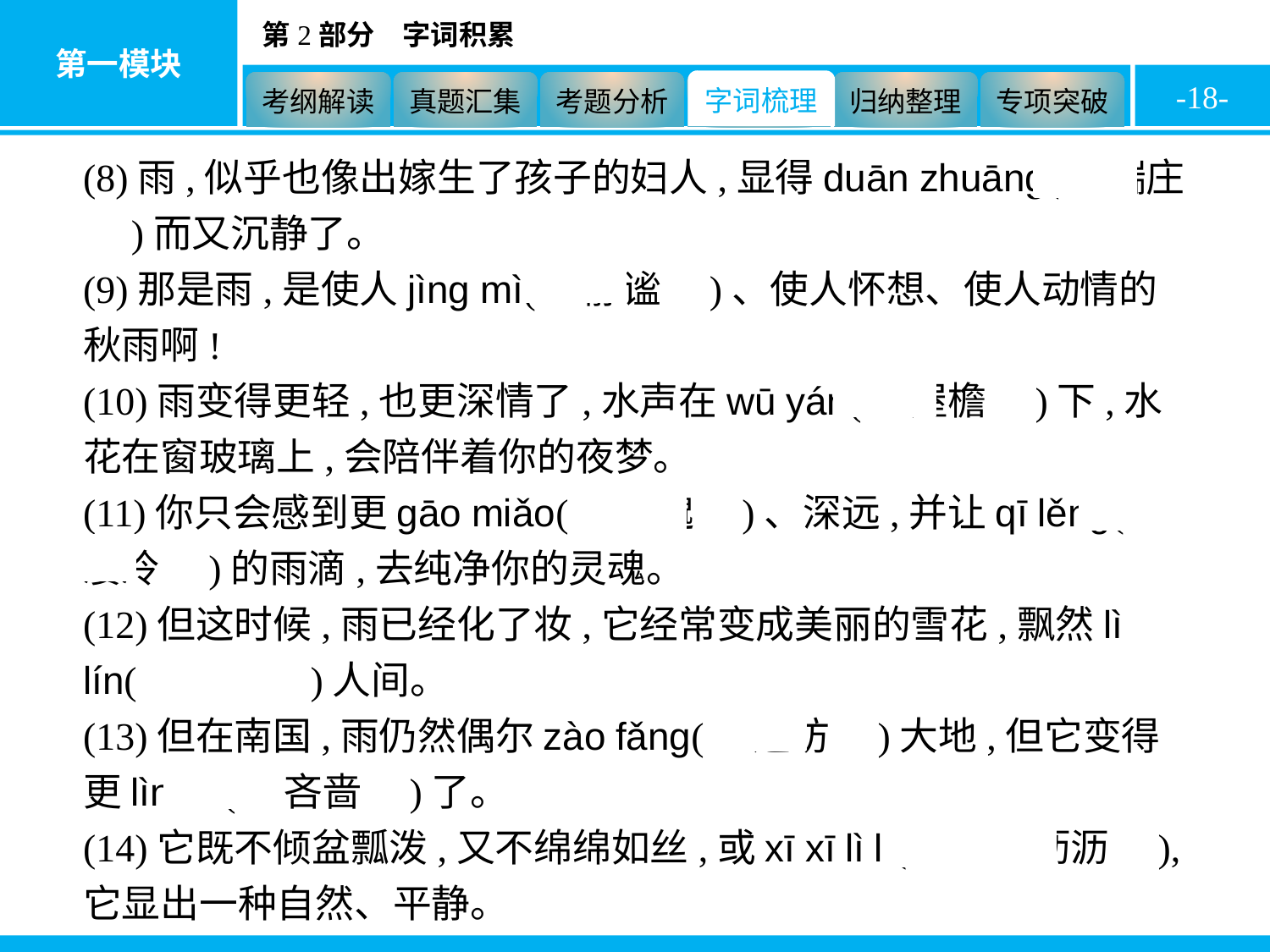

-18-
(8)雨,似乎也像出嫁生了孩子的妇人,显得duān zhuāng(　端庄　)而又沉静了。
(9)那是雨,是使人jìng mì(　静谧　)、使人怀想、使人动情的秋雨啊!
(10)雨变得更轻,也更深情了,水声在wū yán(　屋檐　)下,水花在窗玻璃上,会陪伴着你的夜梦。
(11)你只会感到更gāo miǎo(　高邈　)、深远,并让qī lěng(　凄冷　)的雨滴,去纯净你的灵魂。
(12)但这时候,雨已经化了妆,它经常变成美丽的雪花,飘然lì lín(　莅临　)人间。
(13)但在南国,雨仍然偶尔zào fǎng(　造访　)大地,但它变得更lìn sè(　吝啬　)了。
(14)它既不倾盆瓢泼,又不绵绵如丝,或xī xī lì lì(　淅淅沥沥　),它显出一种自然、平静。